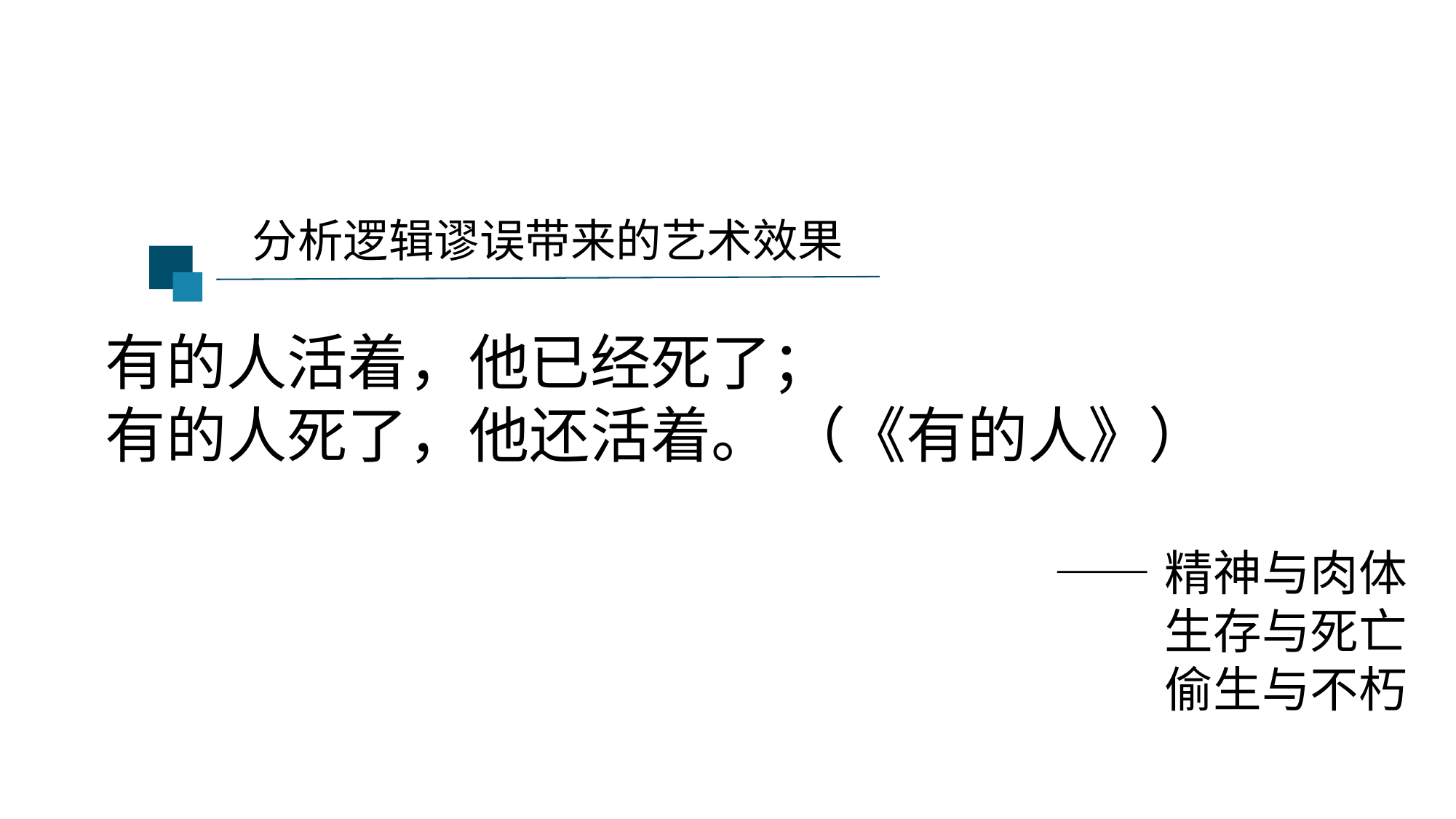

分析逻辑谬误带来的艺术效果

有的人活着，他已经死了；
有的人死了，他还活着。 （《有的人》）

                                   ——精神与肉体
                                           生存与死亡
                                           偷生与不朽